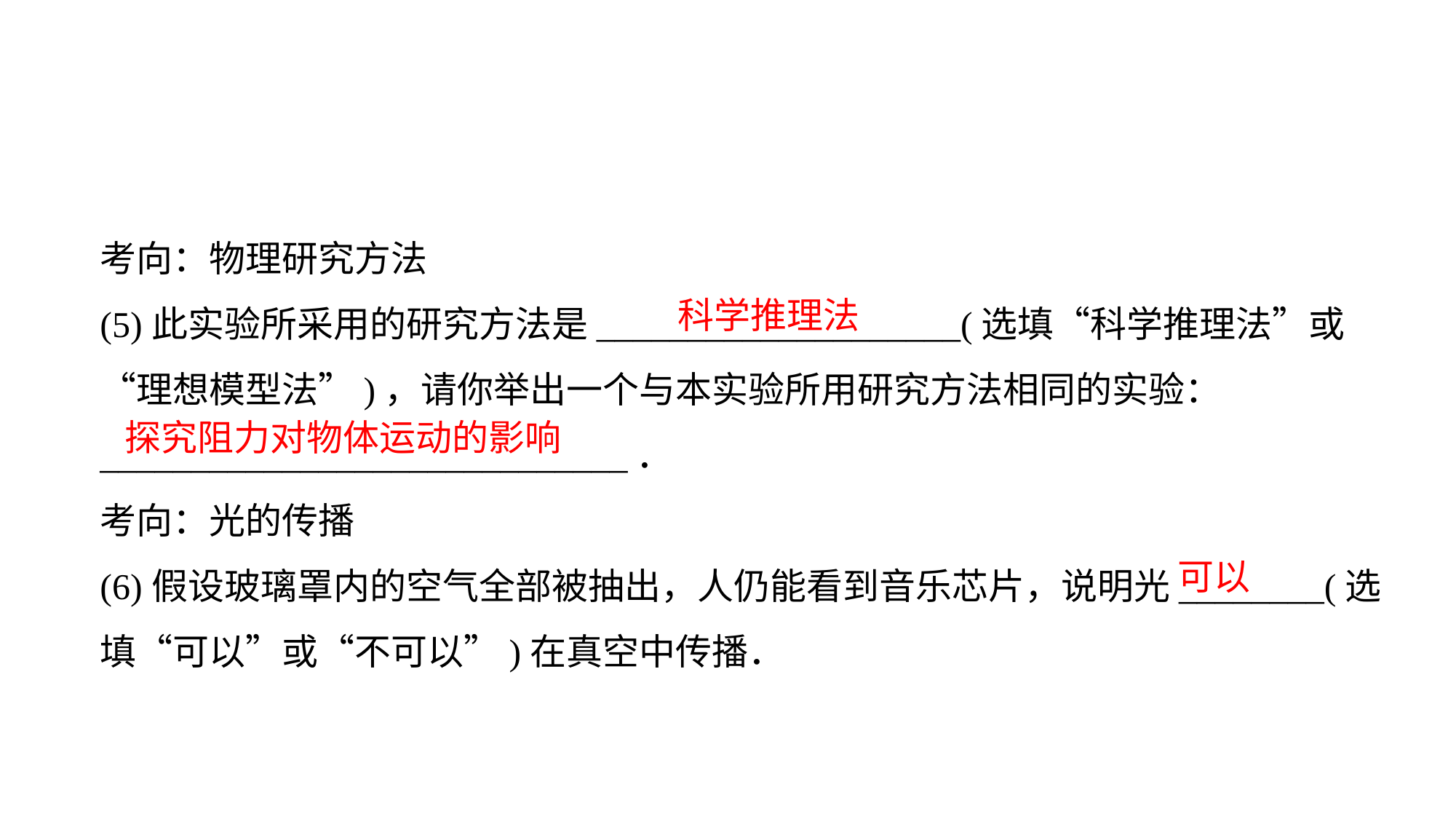

考向：物理研究方法
(5)此实验所采用的研究方法是____________________(选填“科学推理法”或“理想模型法”)，请你举出一个与本实验所用研究方法相同的实验：_____________________________．
考向：光的传播
(6)假设玻璃罩内的空气全部被抽出，人仍能看到音乐芯片，说明光________(选填“可以”或“不可以”)在真空中传播．
科学推理法
探究阻力对物体运动的影响
可以